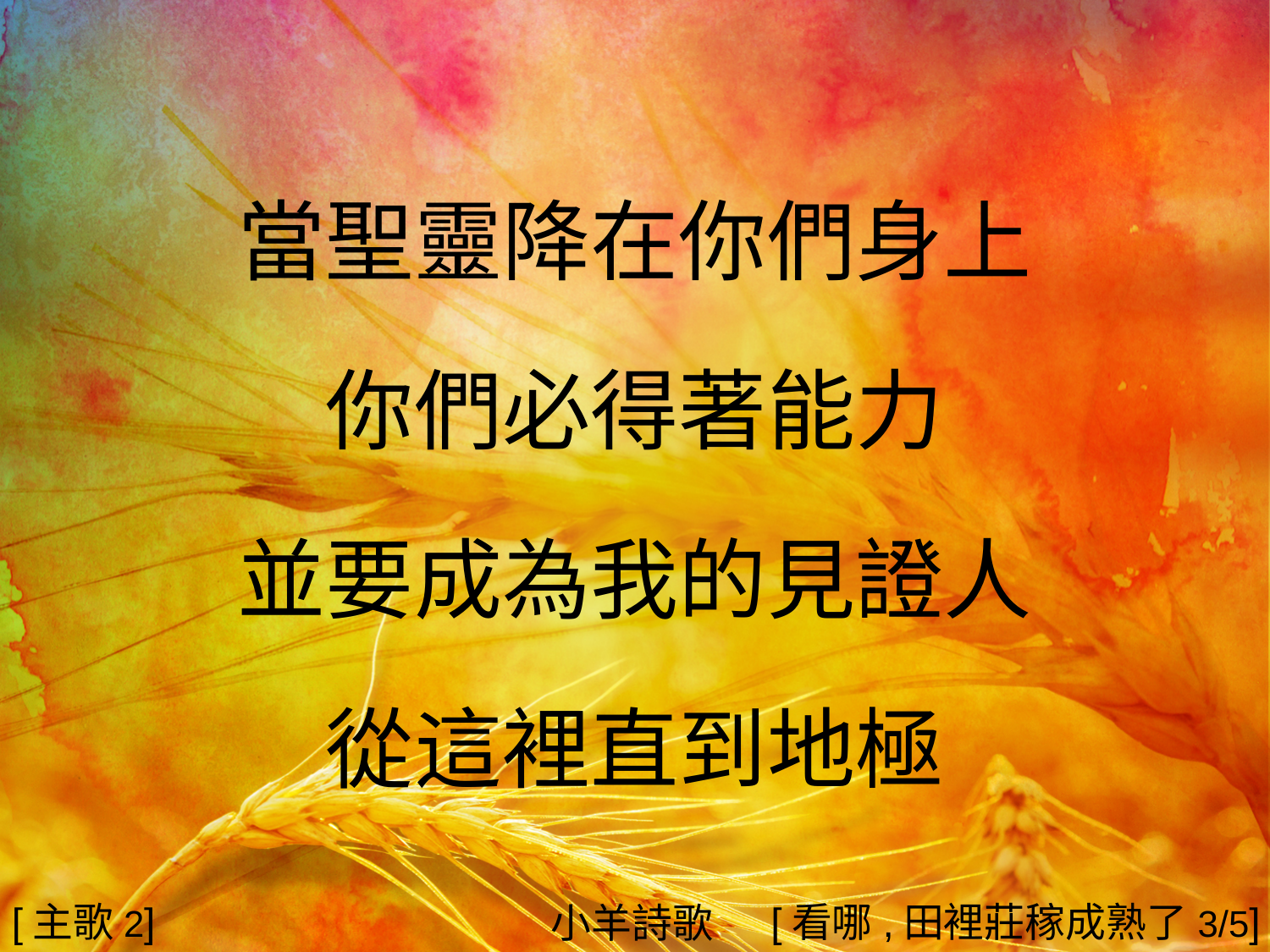

當聖靈降在你們身上

你們必得著能力

並要成為我的見證人

從這裡直到地極
#

[主歌2]
[看哪,田裡莊稼成熟了3/5]
小羊詩歌